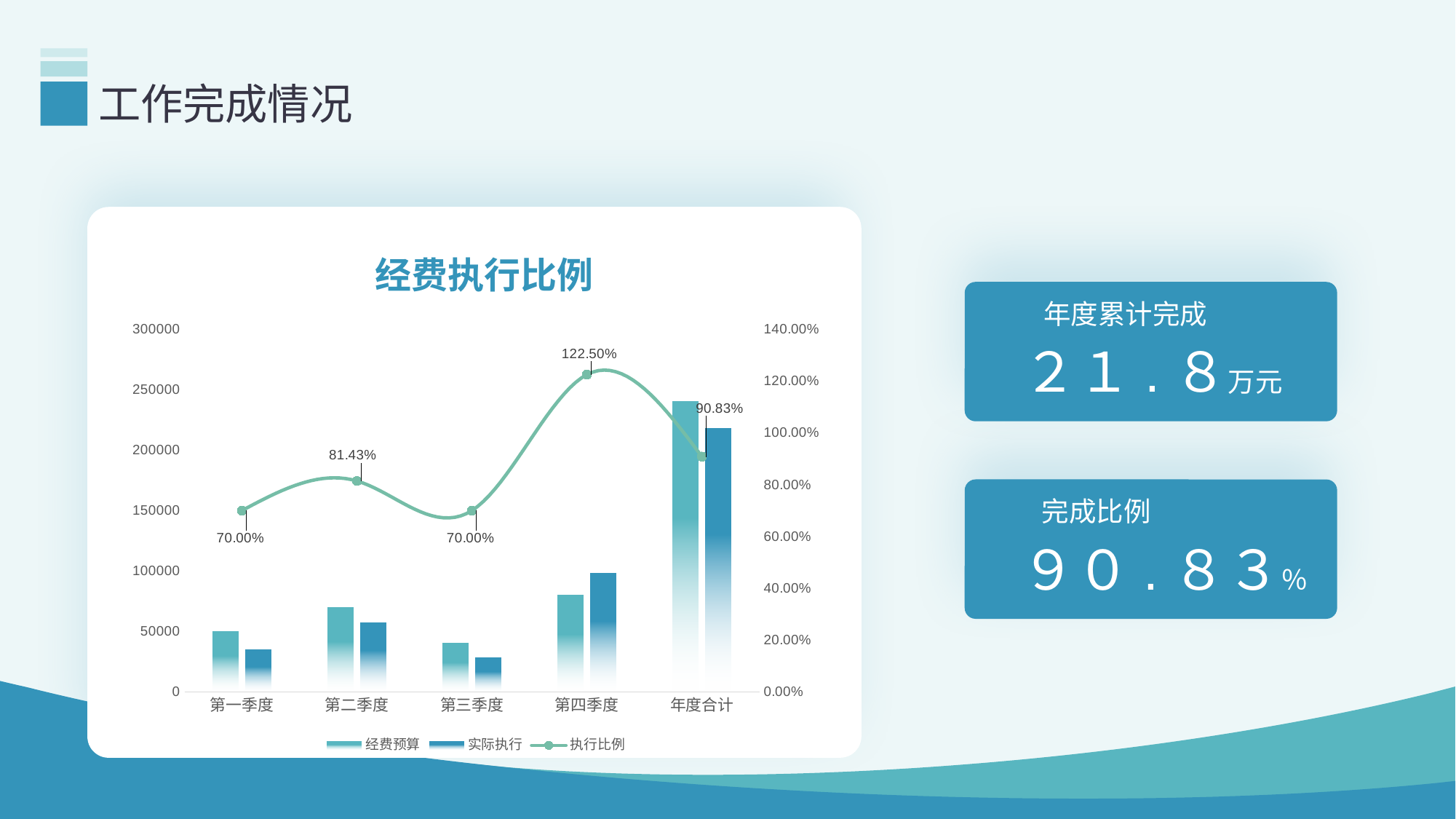

# 工作完成情况

### Chart: 经费执行比例

| Category | 经费预算 | 实际执行 | 执行比例 |
|---|---|---|---|
| 第一季度 | 50000.0 | 35000.0 | 0.7 |
| 第二季度 | 70000.0 | 57000.0 | 0.8142857142857143 |
| 第三季度 | 40000.0 | 28000.0 | 0.7 |
| 第四季度 | 80000.0 | 98000.0 | 1.225 |
| 年度合计 | 240000.0 | 218000.0 | 0.9083333333333333 |
年度累计完成
２１.８万元

完成比例
９０.８３％